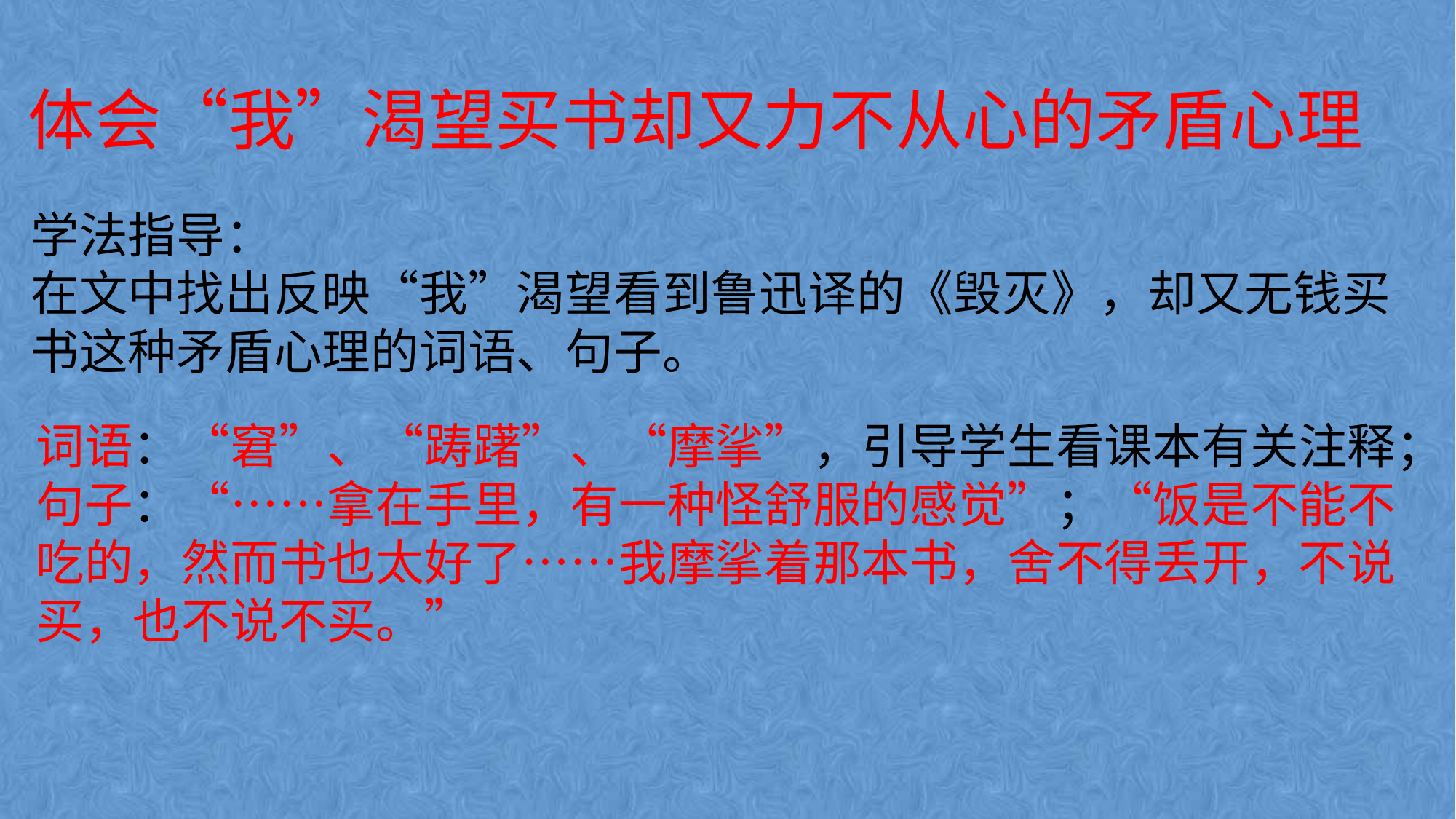

# 体会“我”渴望买书却又力不从心的矛盾心理
学法指导：
在文中找出反映“我”渴望看到鲁迅译的《毁灭》，却又无钱买书这种矛盾心理的词语、句子。
词语：“窘”、“踌躇”、“摩挲”，引导学生看课本有关注释；
句子：“……拿在手里，有一种怪舒服的感觉”；“饭是不能不吃的，然而书也太好了……我摩挲着那本书，舍不得丢开，不说买，也不说不买。”